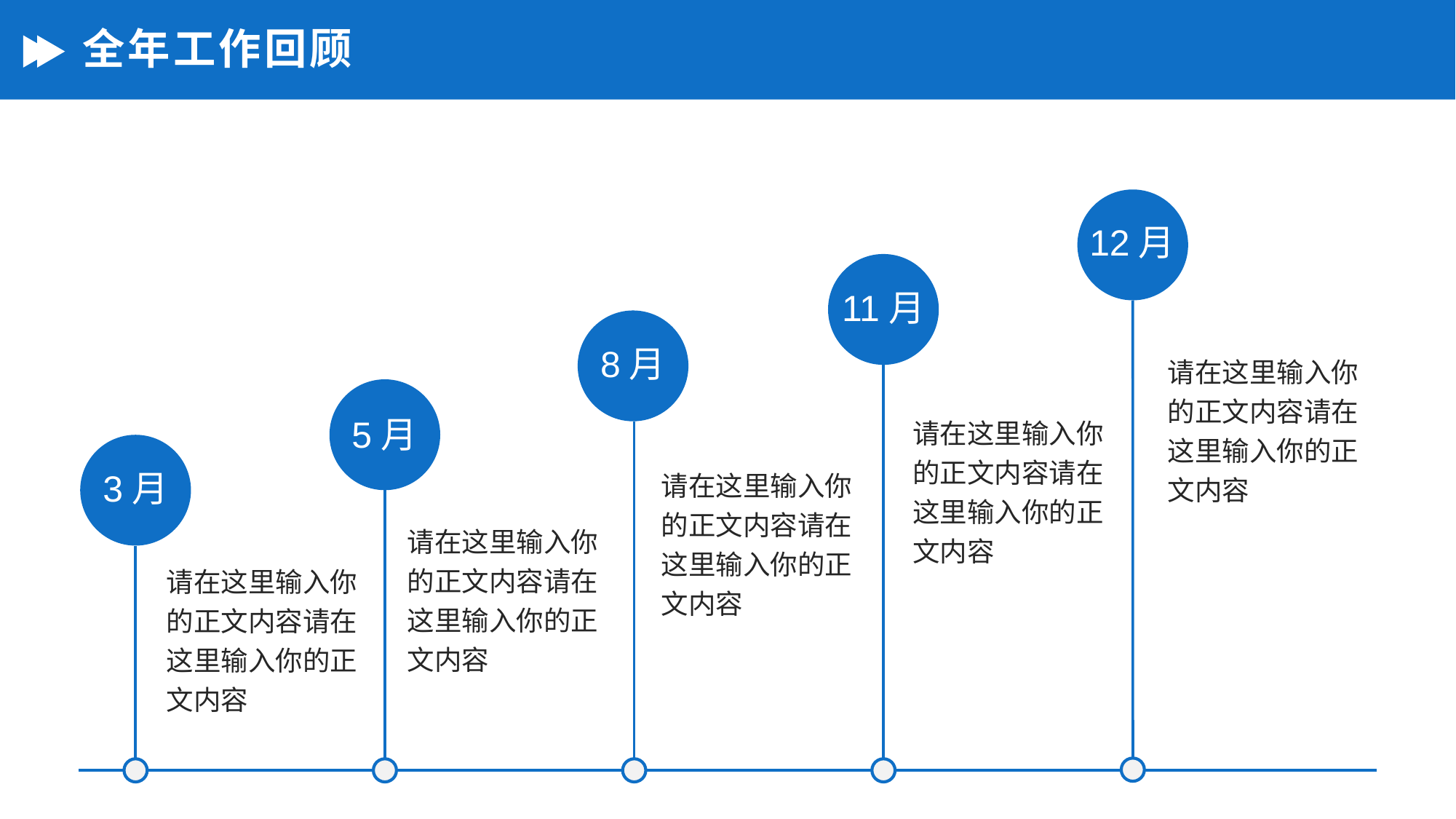

# 全年工作回顾
12月
11月
8月
请在这里输入你的正文内容请在这里输入你的正文内容
请在这里输入你的正文内容请在这里输入你的正文内容
5月
请在这里输入你的正文内容请在这里输入你的正文内容
3月
请在这里输入你的正文内容请在这里输入你的正文内容
请在这里输入你的正文内容请在这里输入你的正文内容